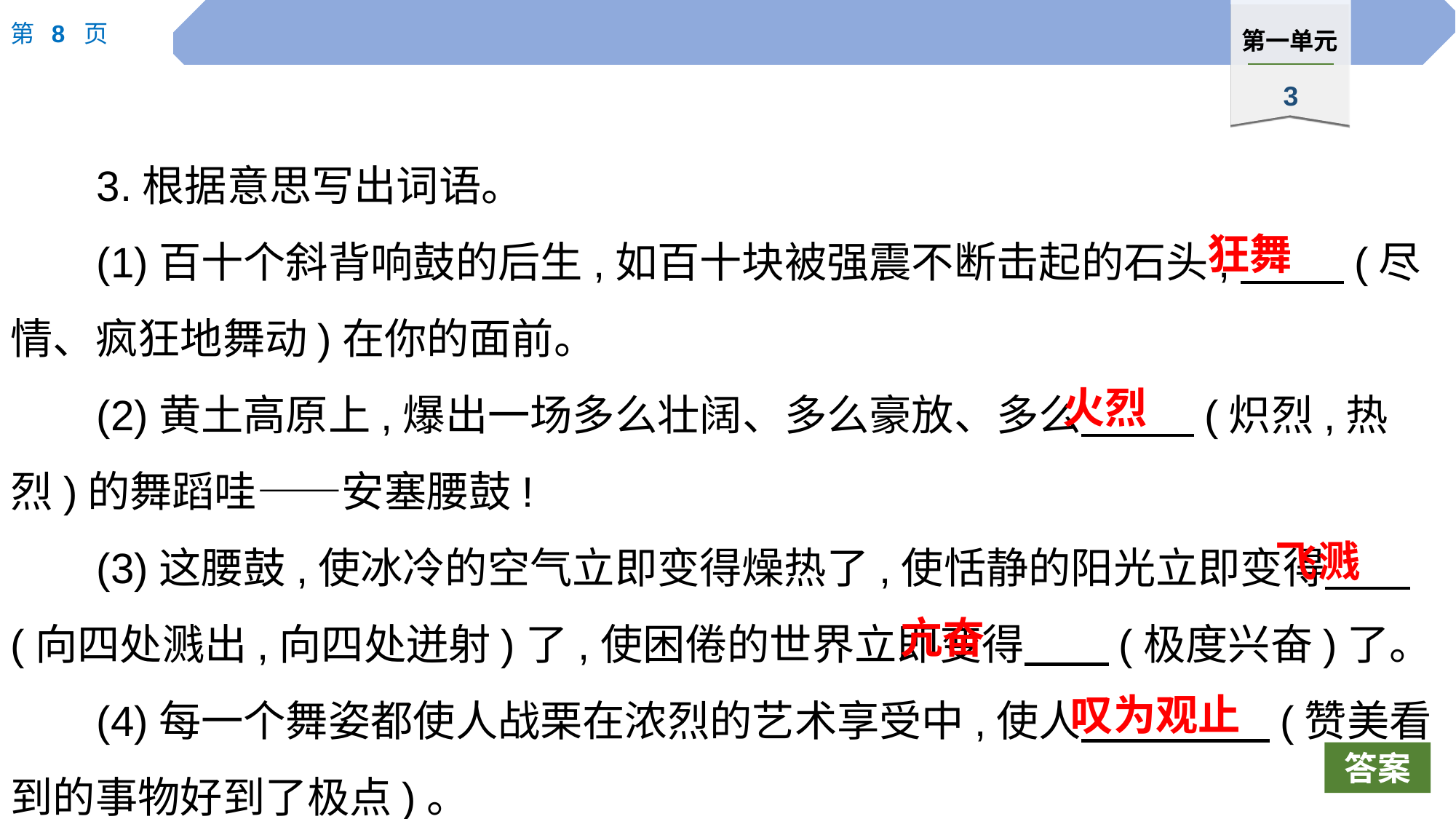

3.根据意思写出词语。
(1)百十个斜背响鼓的后生,如百十块被强震不断击起的石头,　  　(尽情、疯狂地舞动)在你的面前。
(2)黄土高原上,爆出一场多么壮阔、多么豪放、多么　　   (炽烈,热烈)的舞蹈哇——安塞腰鼓!
(3)这腰鼓,使冰冷的空气立即变得燥热了,使恬静的阳光立即变得　　(向四处溅出,向四处迸射)了,使困倦的世界立即变得　　(极度兴奋)了。
(4)每一个舞姿都使人战栗在浓烈的艺术享受中,使人　           　(赞美看到的事物好到了极点)。
狂舞
火烈
飞溅
亢奋
叹为观止
答案